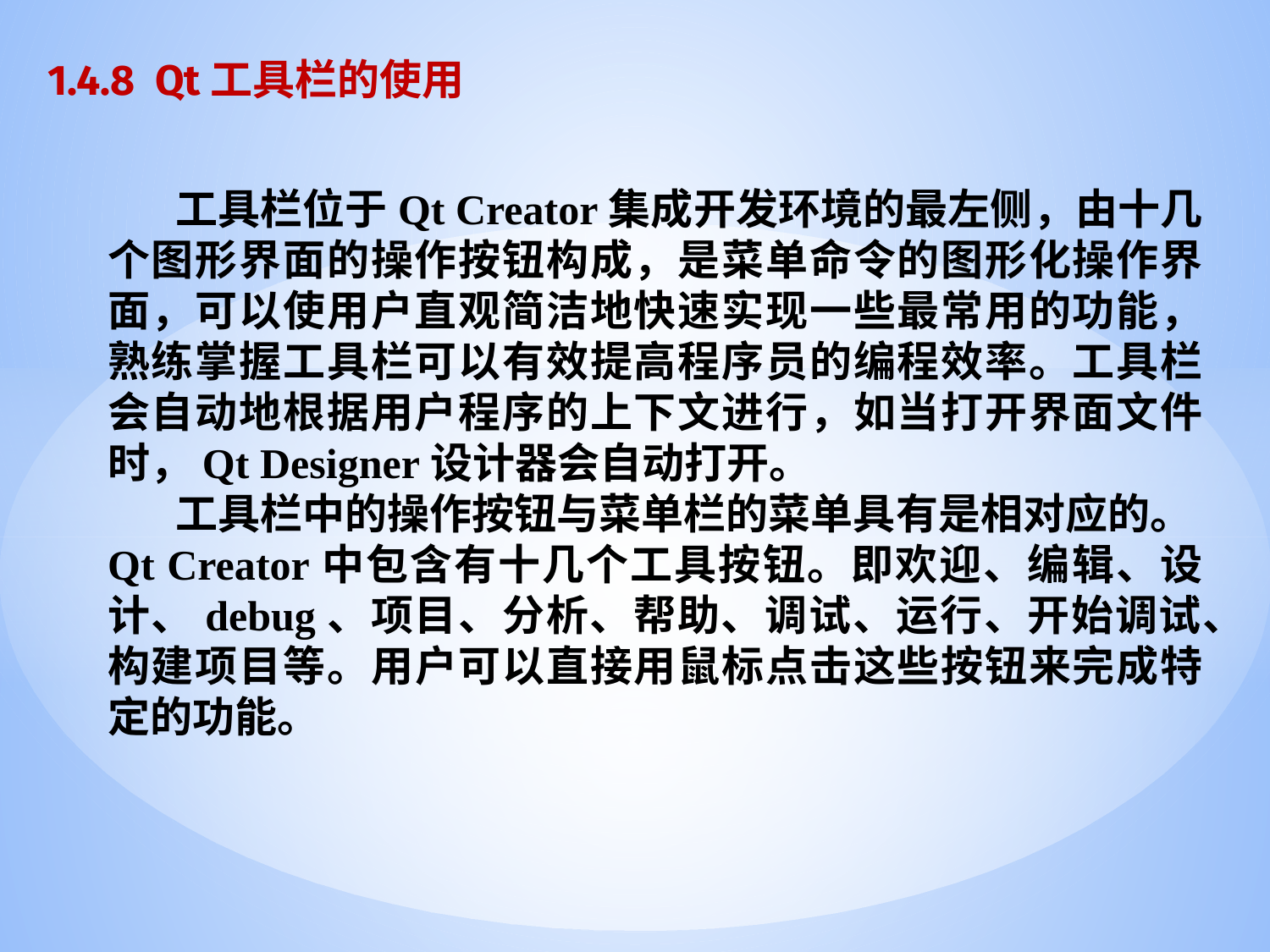

1.4.8  Qt工具栏的使用
      工具栏位于Qt Creator集成开发环境的最左侧，由十几个图形界面的操作按钮构成，是菜单命令的图形化操作界面，可以使用户直观简洁地快速实现一些最常用的功能，熟练掌握工具栏可以有效提高程序员的编程效率。工具栏会自动地根据用户程序的上下文进行，如当打开界面文件时，Qt Designer设计器会自动打开。
      工具栏中的操作按钮与菜单栏的菜单具有是相对应的。Qt Creator中包含有十几个工具按钮。即欢迎、编辑、设计、debug、项目、分析、帮助、调试、运行、开始调试、构建项目等。用户可以直接用鼠标点击这些按钮来完成特定的功能。